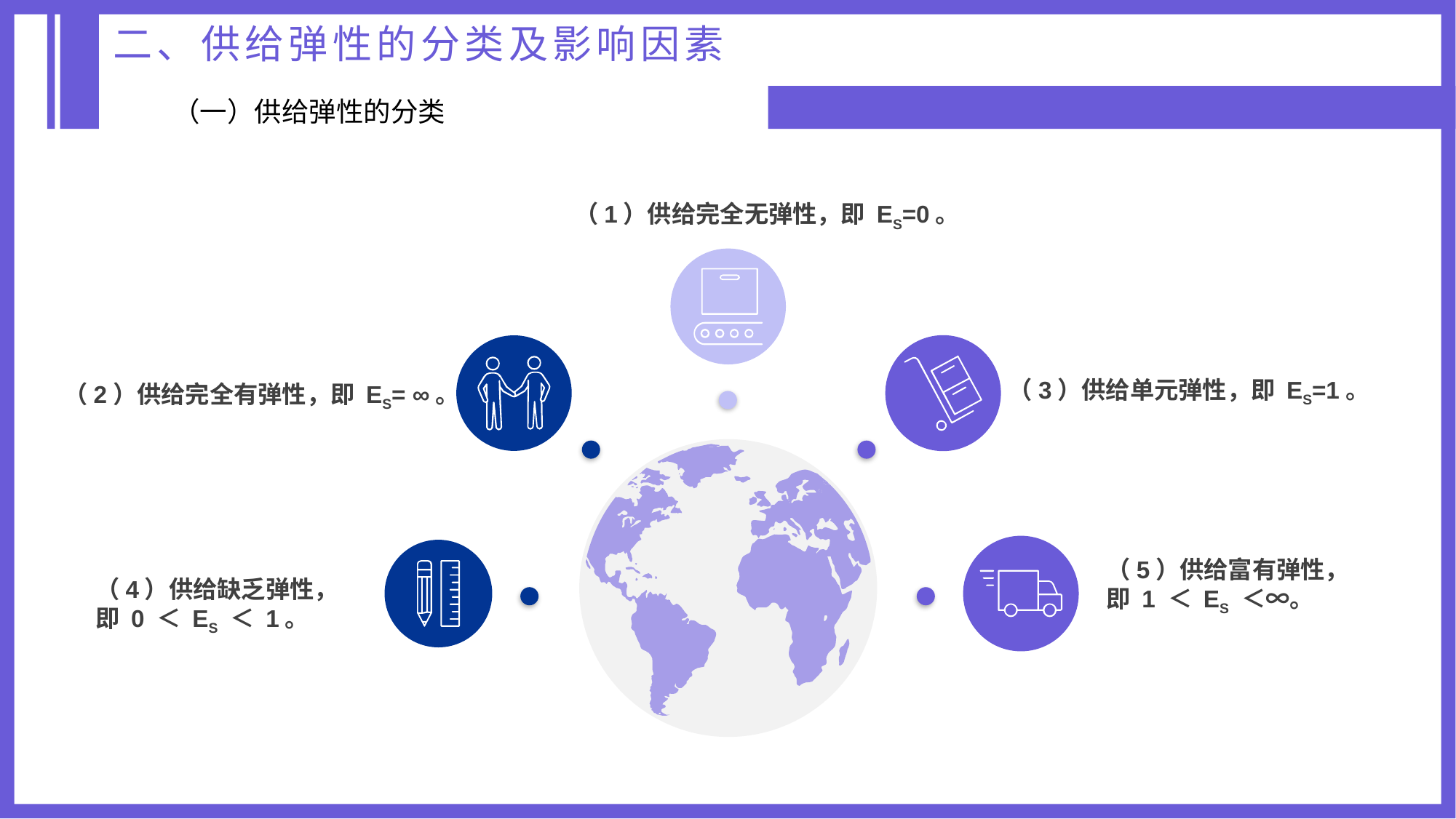

二、供给弹性的分类及影响因素
（一）供给弹性的分类
（1）供给完全无弹性，即 ES=0。

（2）供给完全有弹性，即 ES= ∞。
（3）供给单元弹性，即 ES=1。

（5）供给富有弹性，
即 1 ＜ ES ＜∞。
（4）供给缺乏弹性，
即 0 ＜ ES ＜ 1。